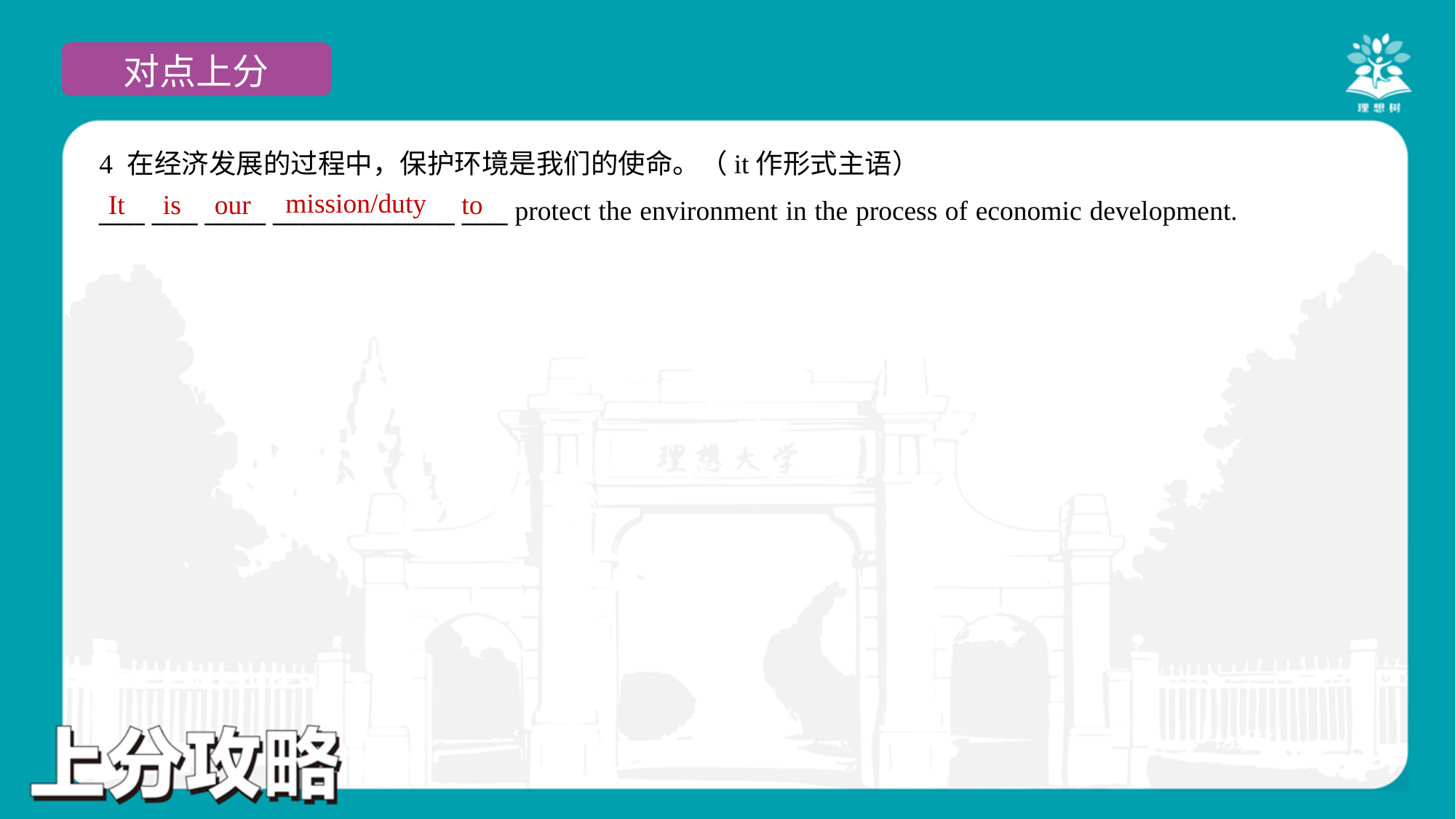

4 在经济发展的过程中，保护环境是我们的使命。（it作形式主语）
___ ___ ____ ____________ ___ protect the environment in the process of economic development.
mission/duty
It
is
our
to